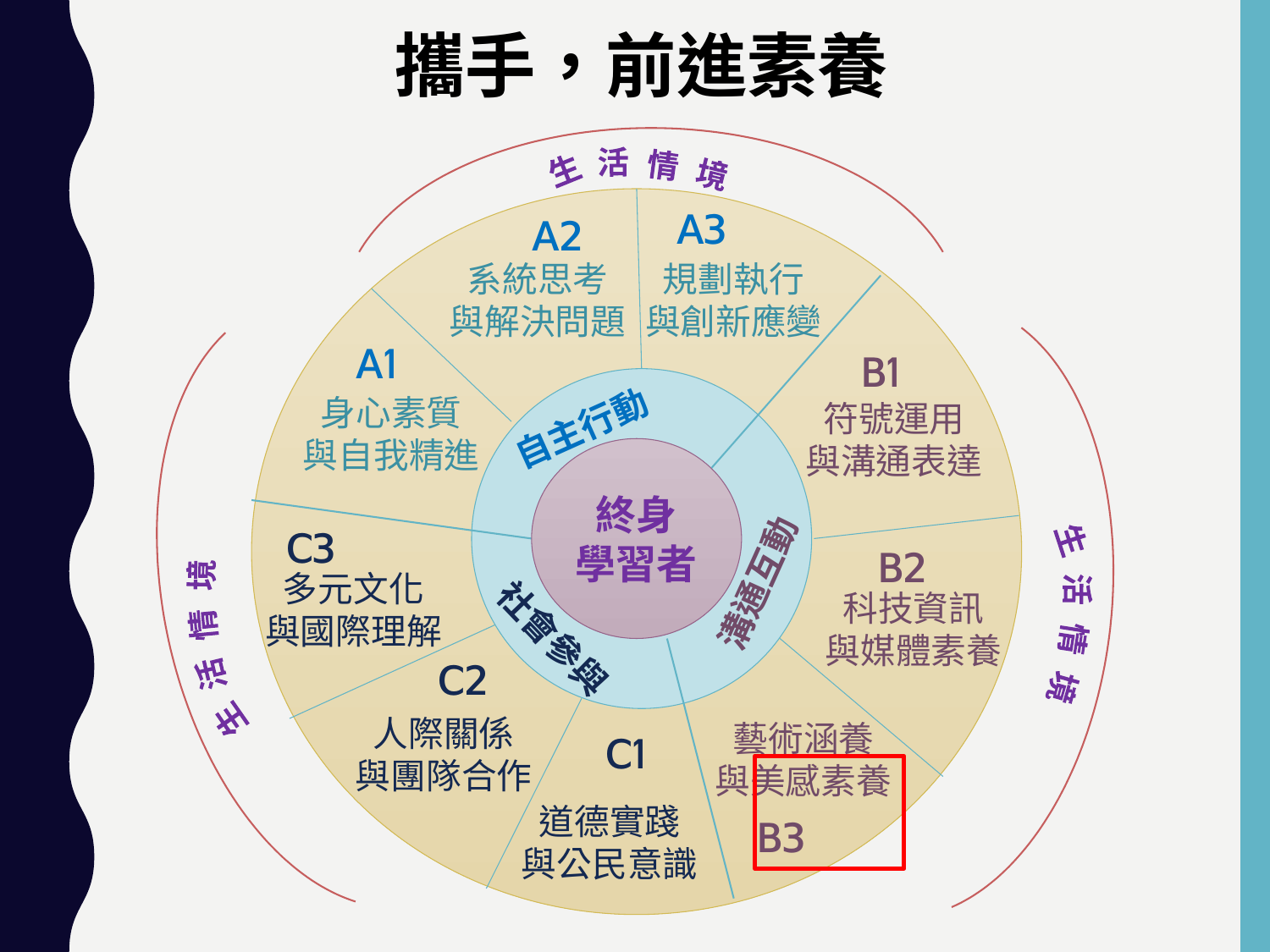

攜手，前進素養

生  活  情  境

生  活  情  境

生  活  情  境

A3
A2
系統思考
與解決問題
規劃執行
與創新應變
A1
身心素質
與自我精進

B1
符號運用
與溝通表達
B2
科技資訊
與媒體素養
藝術涵養
與美感素養
B3
自主行動
終身
學習者
C3
多元文化
與國際理解
C2
人際關係
與團隊合作
C1
道德實踐
與公民意識
溝通互動
社會參與